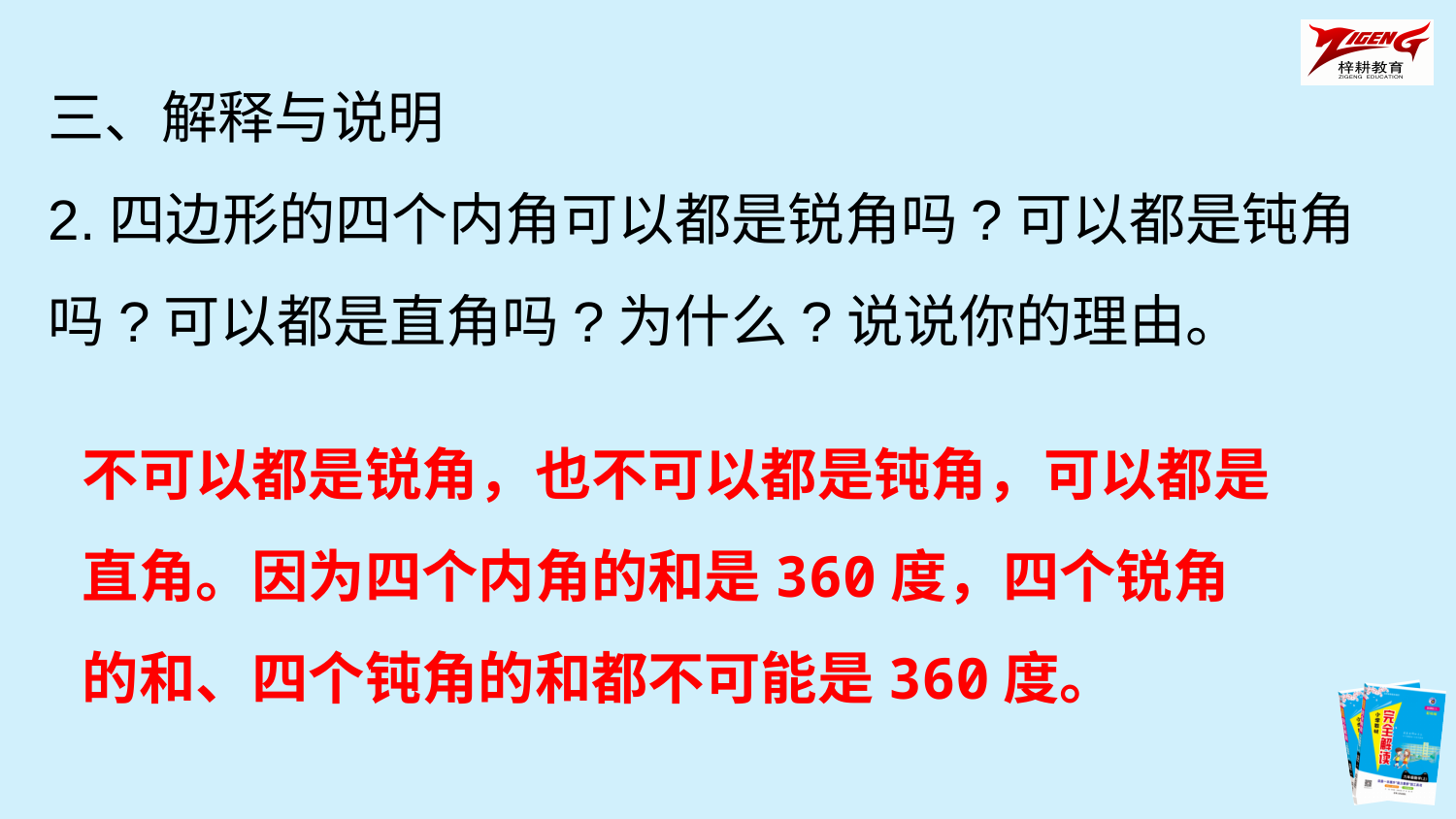

三、解释与说明
2.四边形的四个内角可以都是锐角吗?可以都是钝角吗?可以都是直角吗?为什么?说说你的理由。
不可以都是锐角，也不可以都是钝角，可以都是直角。因为四个内角的和是360度，四个锐角的和、四个钝角的和都不可能是360度。